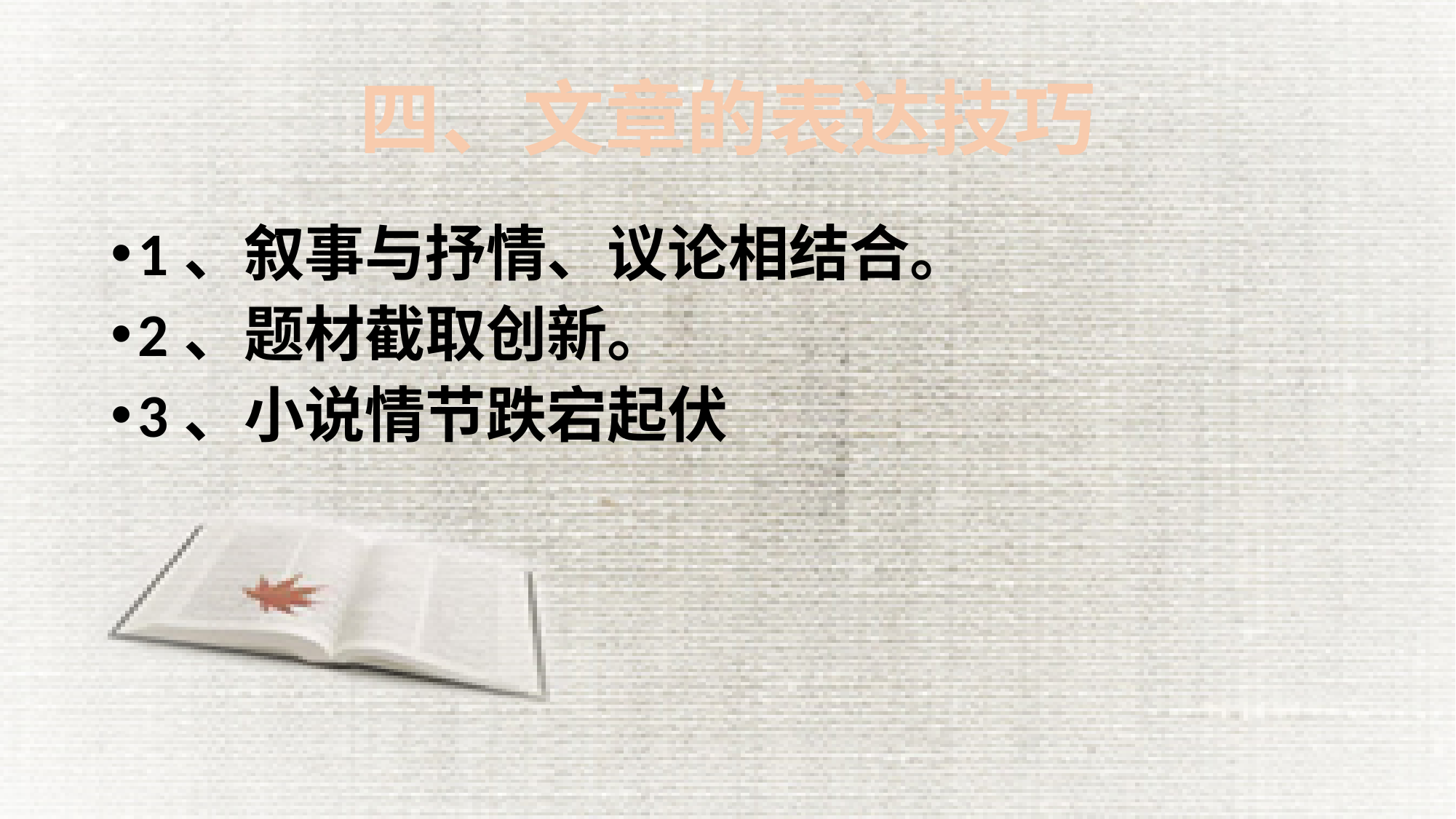

# 四、文章的表达技巧
1、叙事与抒情、议论相结合。
2、题材截取创新。
3、小说情节跌宕起伏